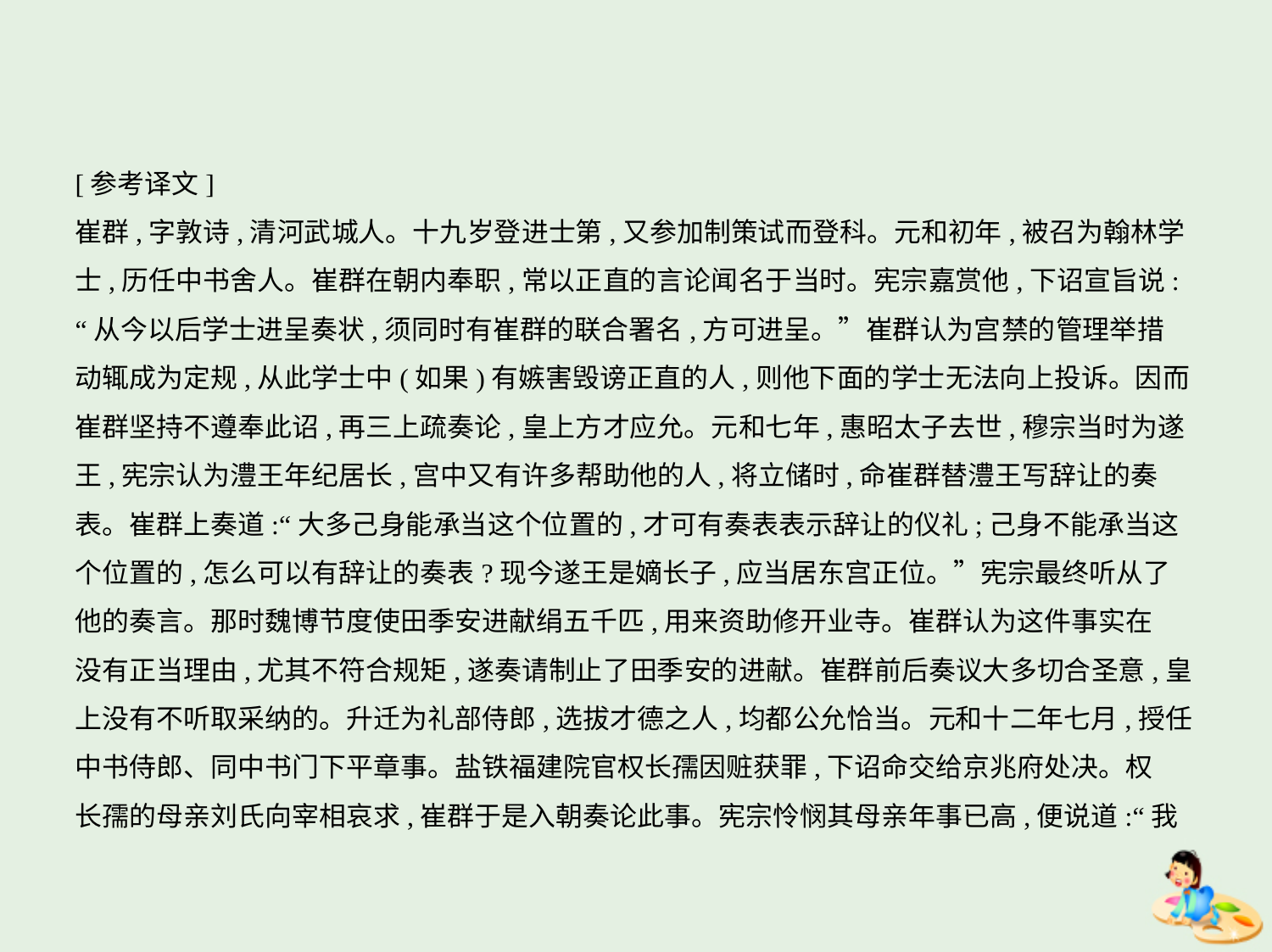

[参考译文]
崔群,字敦诗,清河武城人。十九岁登进士第,又参加制策试而登科。元和初年,被召为翰林学
士,历任中书舍人。崔群在朝内奉职,常以正直的言论闻名于当时。宪宗嘉赏他,下诏宣旨说:
“从今以后学士进呈奏状,须同时有崔群的联合署名,方可进呈。”崔群认为宫禁的管理举措
动辄成为定规,从此学士中(如果)有嫉害毁谤正直的人,则他下面的学士无法向上投诉。因而
崔群坚持不遵奉此诏,再三上疏奏论,皇上方才应允。元和七年,惠昭太子去世,穆宗当时为遂
王,宪宗认为澧王年纪居长,宫中又有许多帮助他的人,将立储时,命崔群替澧王写辞让的奏
表。崔群上奏道:“大多己身能承当这个位置的,才可有奏表表示辞让的仪礼;己身不能承当这
个位置的,怎么可以有辞让的奏表?现今遂王是嫡长子,应当居东宫正位。”宪宗最终听从了
他的奏言。那时魏博节度使田季安进献绢五千匹,用来资助修开业寺。崔群认为这件事实在
没有正当理由,尤其不符合规矩,遂奏请制止了田季安的进献。崔群前后奏议大多切合圣意,皇
上没有不听取采纳的。升迁为礼部侍郎,选拔才德之人,均都公允恰当。元和十二年七月,授任
中书侍郎、同中书门下平章事。盐铁福建院官权长孺因赃获罪,下诏命交给京兆府处决。权
长孺的母亲刘氏向宰相哀求,崔群于是入朝奏论此事。宪宗怜悯其母亲年事已高,便说道:“我